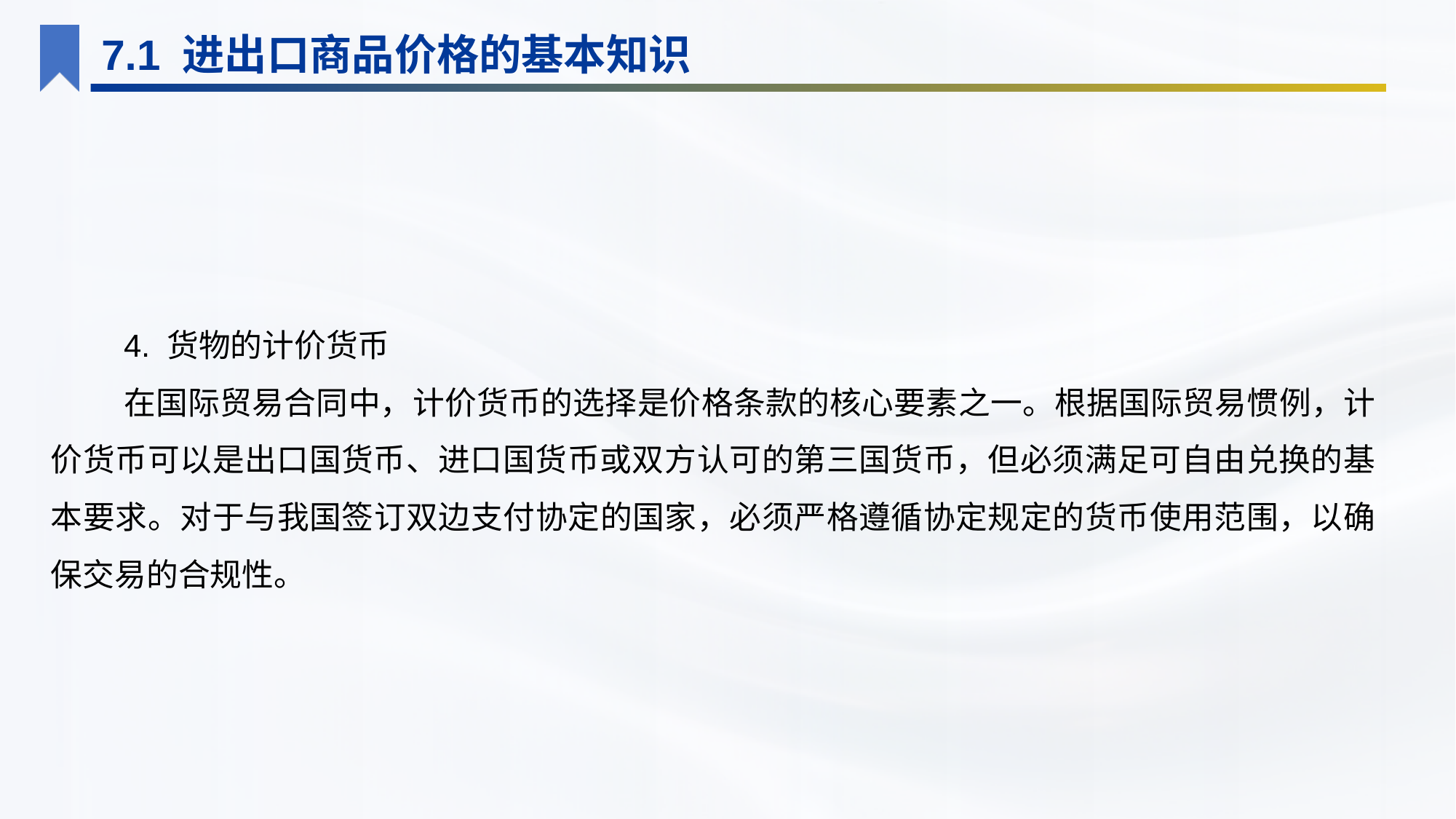

7.1 进出口商品价格的基本知识
4. 货物的计价货币
在国际贸易合同中，计价货币的选择是价格条款的核心要素之一。根据国际贸易惯例，计价货币可以是出口国货币、进口国货币或双方认可的第三国货币，但必须满足可自由兑换的基本要求。对于与我国签订双边支付协定的国家，必须严格遵循协定规定的货币使用范围，以确保交易的合规性。